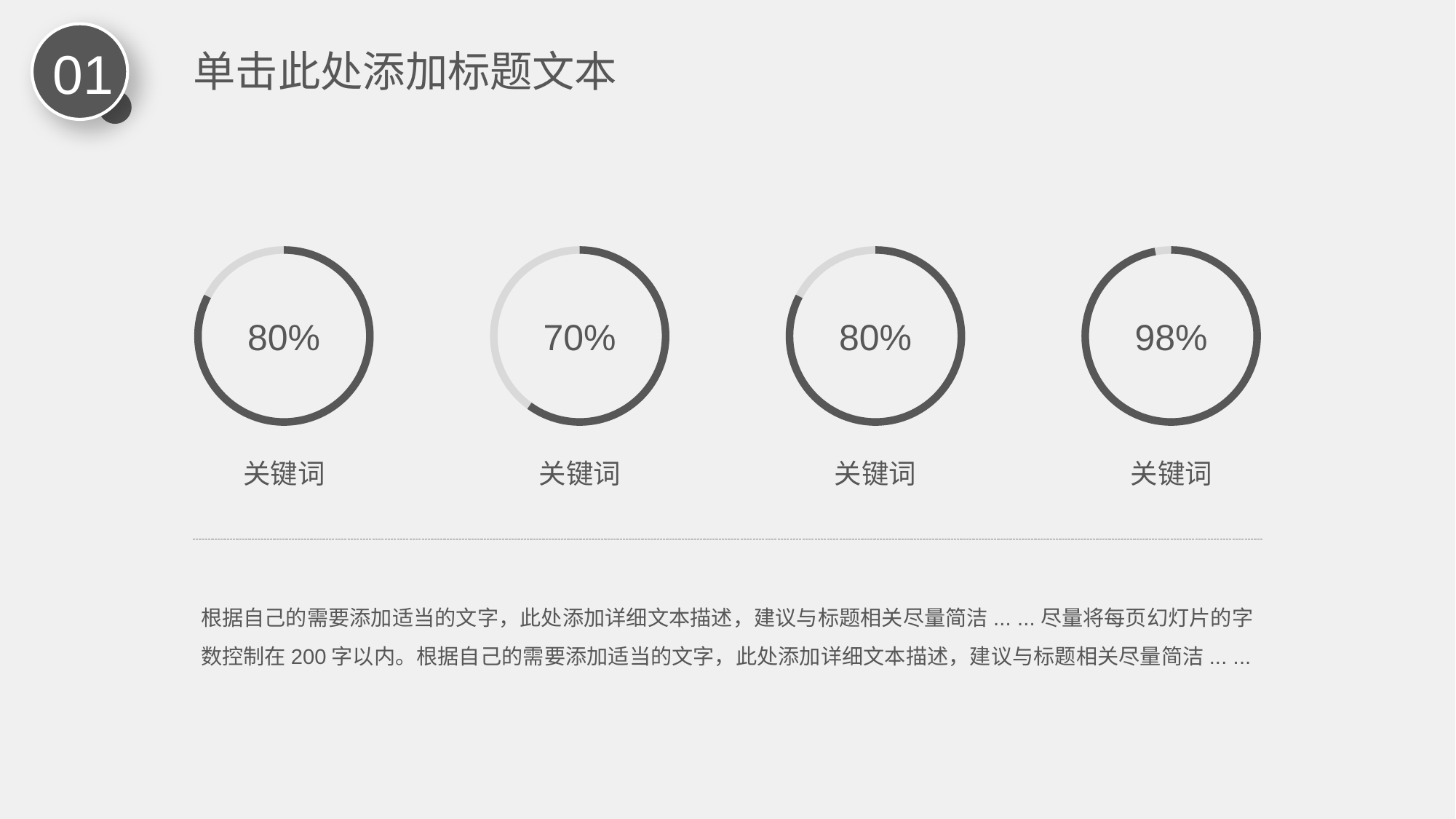

01
单击此处添加标题文本
80%

70%

80%

98%

关键词
关键词
关键词
关键词
根据自己的需要添加适当的文字，此处添加详细文本描述，建议与标题相关尽量简洁... ...尽量将每页幻灯片的字数控制在200字以内。根据自己的需要添加适当的文字，此处添加详细文本描述，建议与标题相关尽量简洁... ...